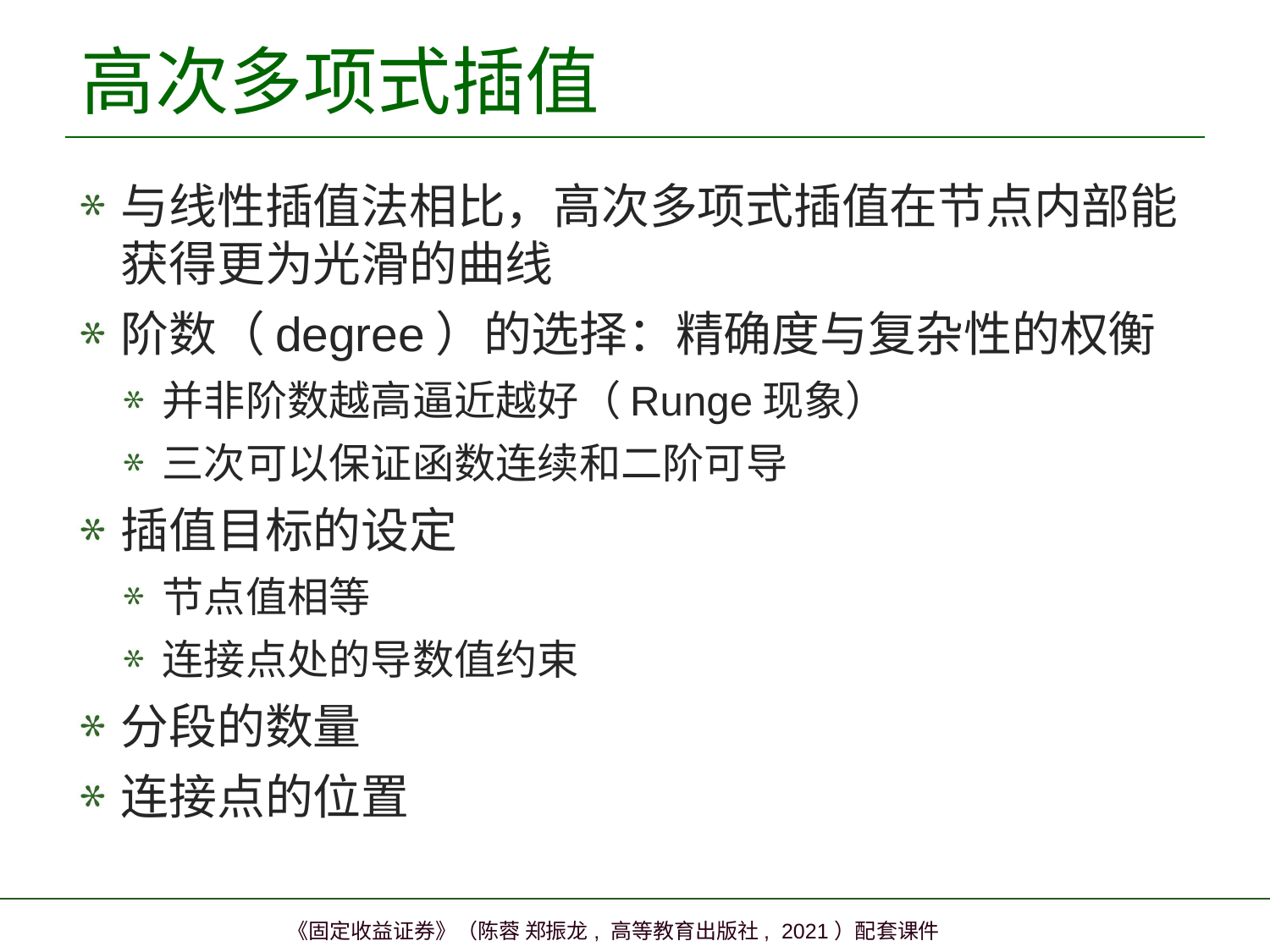

# 高次多项式插值
与线性插值法相比，高次多项式插值在节点内部能获得更为光滑的曲线
阶数（degree）的选择：精确度与复杂性的权衡
并非阶数越高逼近越好（Runge现象）
三次可以保证函数连续和二阶可导
插值目标的设定
节点值相等
连接点处的导数值约束
分段的数量
连接点的位置